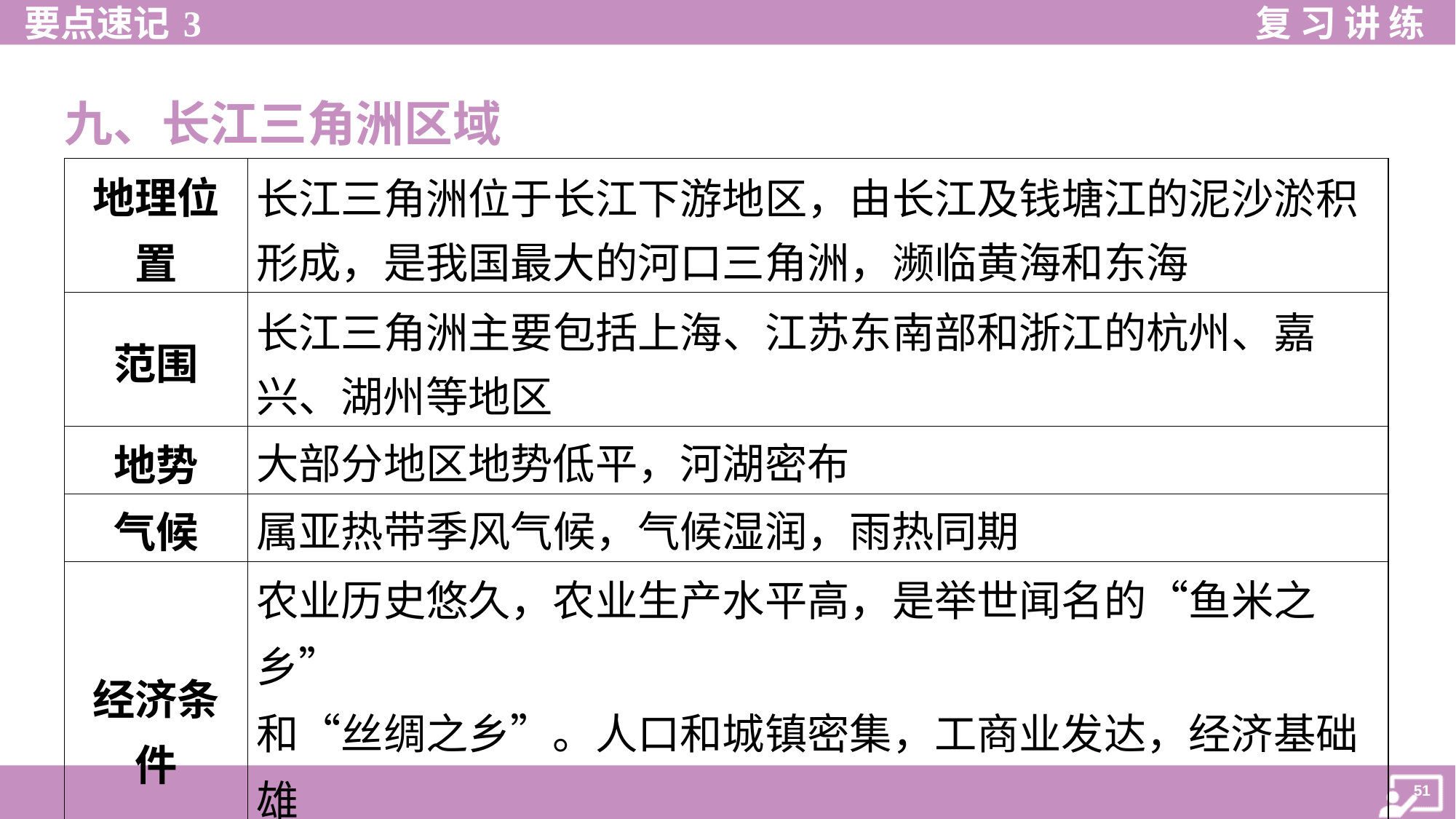

九、长江三角洲区域
| 地理位 置 | 长江三角洲位于长江下游地区，由长江及钱塘江的泥沙淤积 形成，是我国最大的河口三角洲，濒临黄海和东海 |
| --- | --- |
| 范围 | 长江三角洲主要包括上海、江苏东南部和浙江的杭州、嘉 兴、湖州等地区 |
| 地势 | 大部分地区地势低平，河湖密布 |
| 气候 | 属亚热带季风气候，气候湿润，雨热同期 |
| 经济条 件 | 农业历史悠久，农业生产水平高，是举世闻名的“鱼米之乡” 和“丝绸之乡”。人口和城镇密集，工商业发达，经济基础雄 厚 |